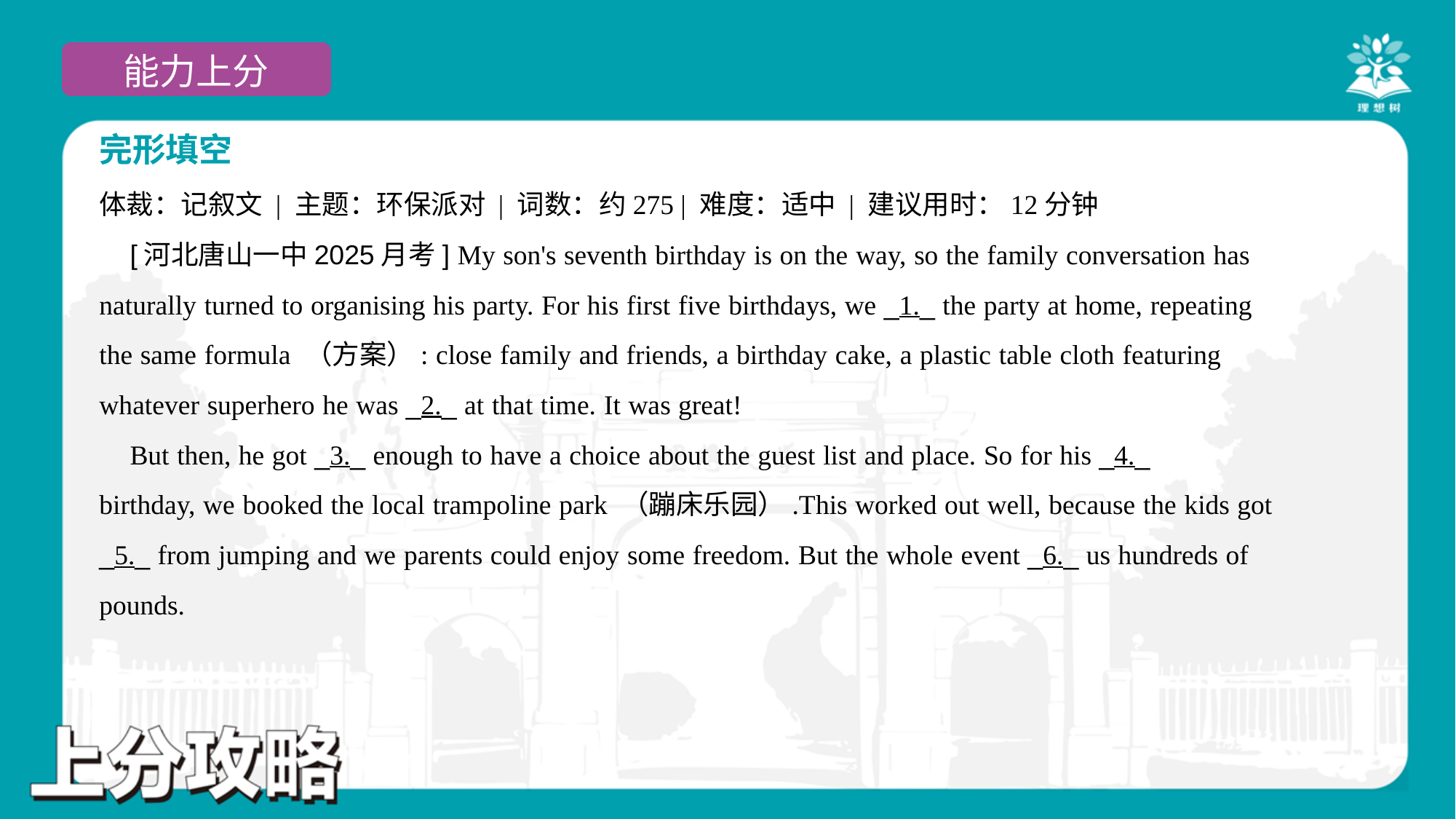

完形填空
体裁：记叙文 | 主题：环保派对 | 词数：约275 | 难度：适中 | 建议用时：12分钟
    [河北唐山一中2025月考] My son's seventh birthday is on the way, so the family conversation has
naturally turned to organising his party. For his first five birthdays, we _1._ the party at home, repeating
the same formula （方案）: close family and friends, a birthday cake, a plastic table cloth featuring
whatever superhero he was _2._ at that time. It was great!
    But then, he got _3._ enough to have a choice about the guest list and place. So for his _4._
birthday, we booked the local trampoline park （蹦床乐园）.This worked out well, because the kids got
_5._ from jumping and we parents could enjoy some freedom. But the whole event _6._ us hundreds of
pounds.